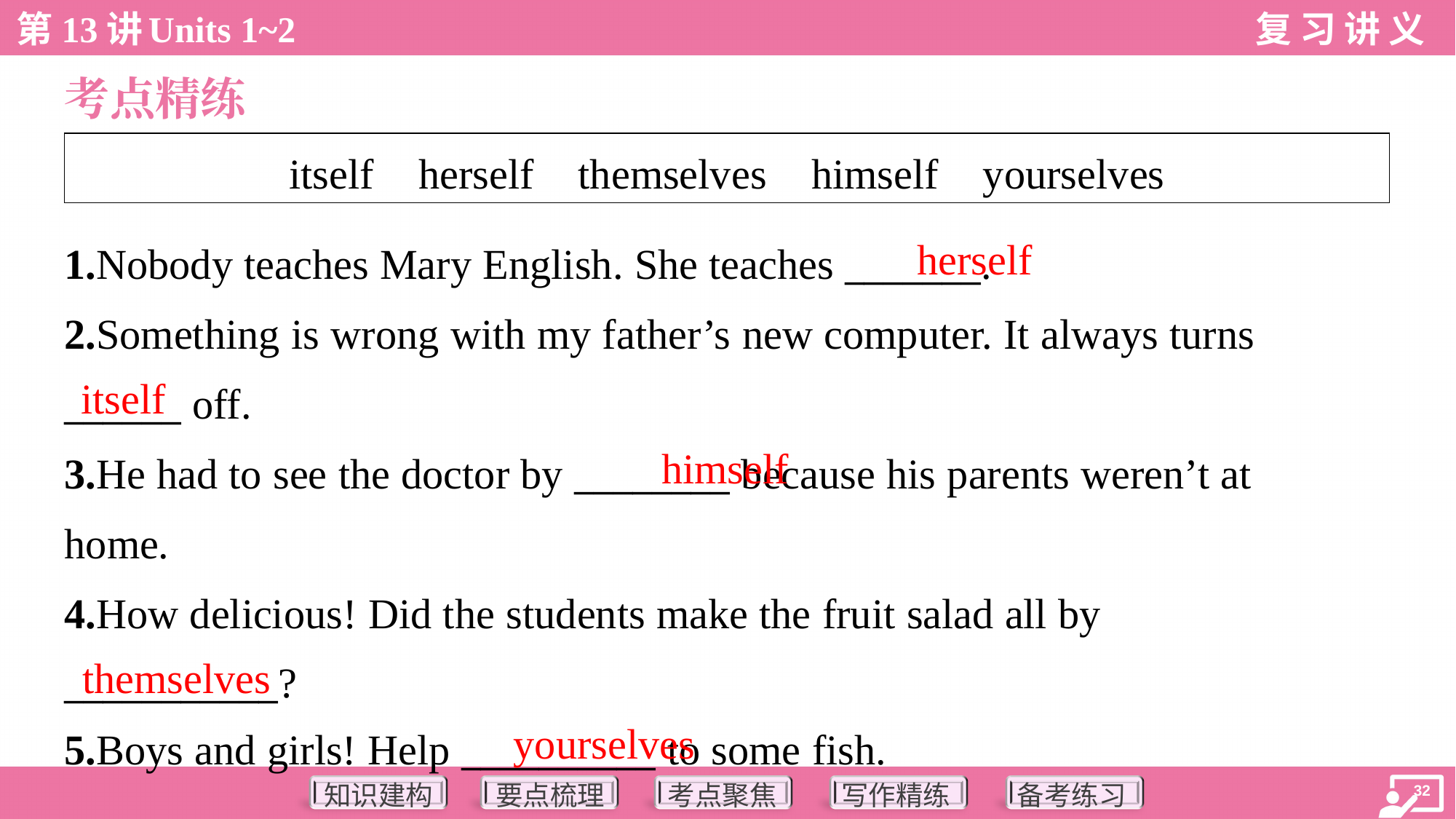

考点精练
| itself herself themselves himself yourselves |
| --- |
herself
1.Nobody teaches Mary English. She teaches _______.
2.Something is wrong with my father’s new computer. It always turns
______ off.
3.He had to see the doctor by ________ because his parents weren’t at
home.
4.How delicious! Did the students make the fruit salad all by
___________?
5.Boys and girls! Help __________ to some fish.
itself
himself
themselves
yourselves